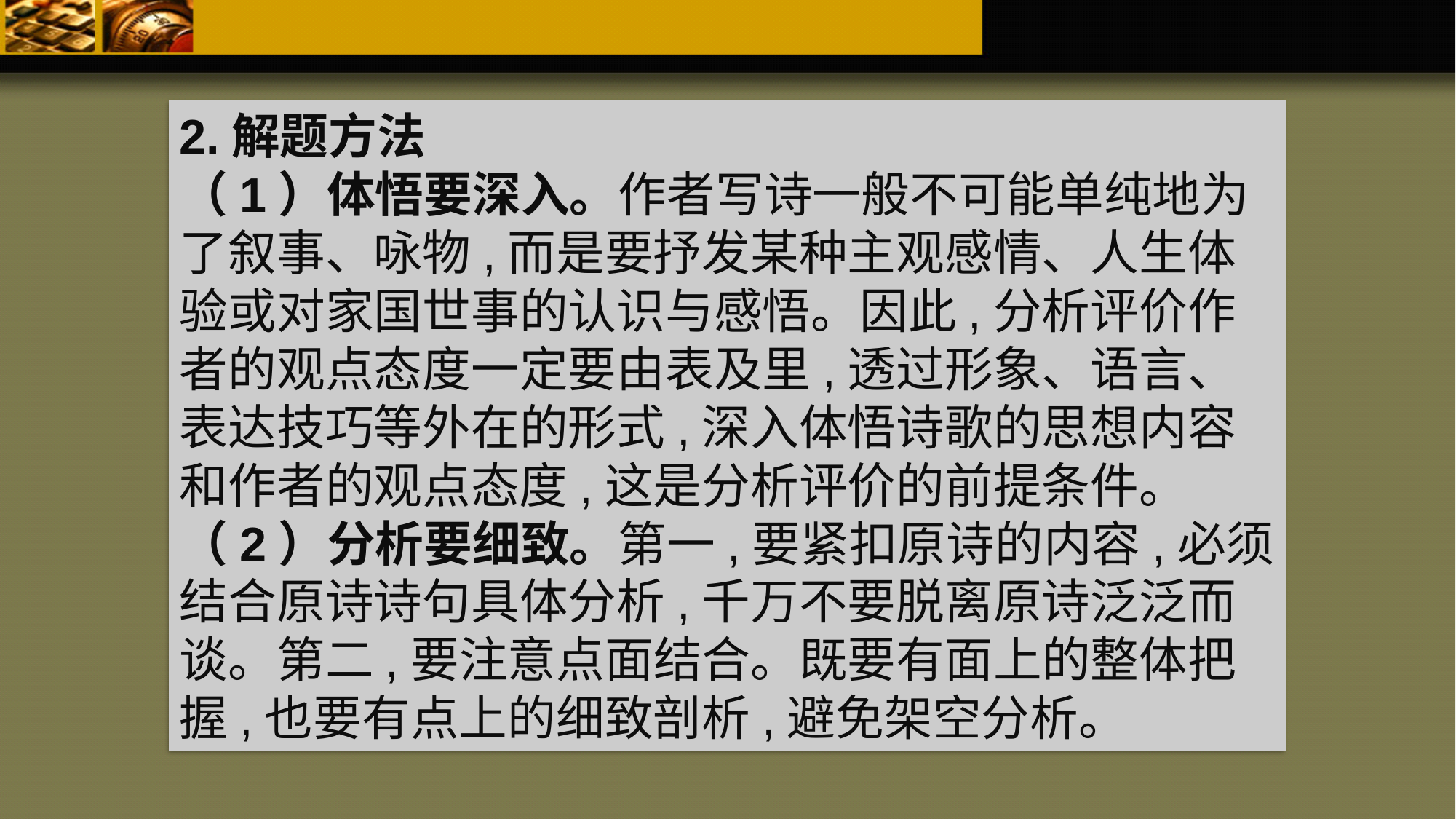

2.解题方法
（1）体悟要深入。作者写诗一般不可能单纯地为了叙事、咏物,而是要抒发某种主观感情、人生体验或对家国世事的认识与感悟。因此,分析评价作者的观点态度一定要由表及里,透过形象、语言、表达技巧等外在的形式,深入体悟诗歌的思想内容和作者的观点态度,这是分析评价的前提条件。
（2）分析要细致。第一,要紧扣原诗的内容,必须结合原诗诗句具体分析,千万不要脱离原诗泛泛而谈。第二,要注意点面结合。既要有面上的整体把握,也要有点上的细致剖析,避免架空分析。